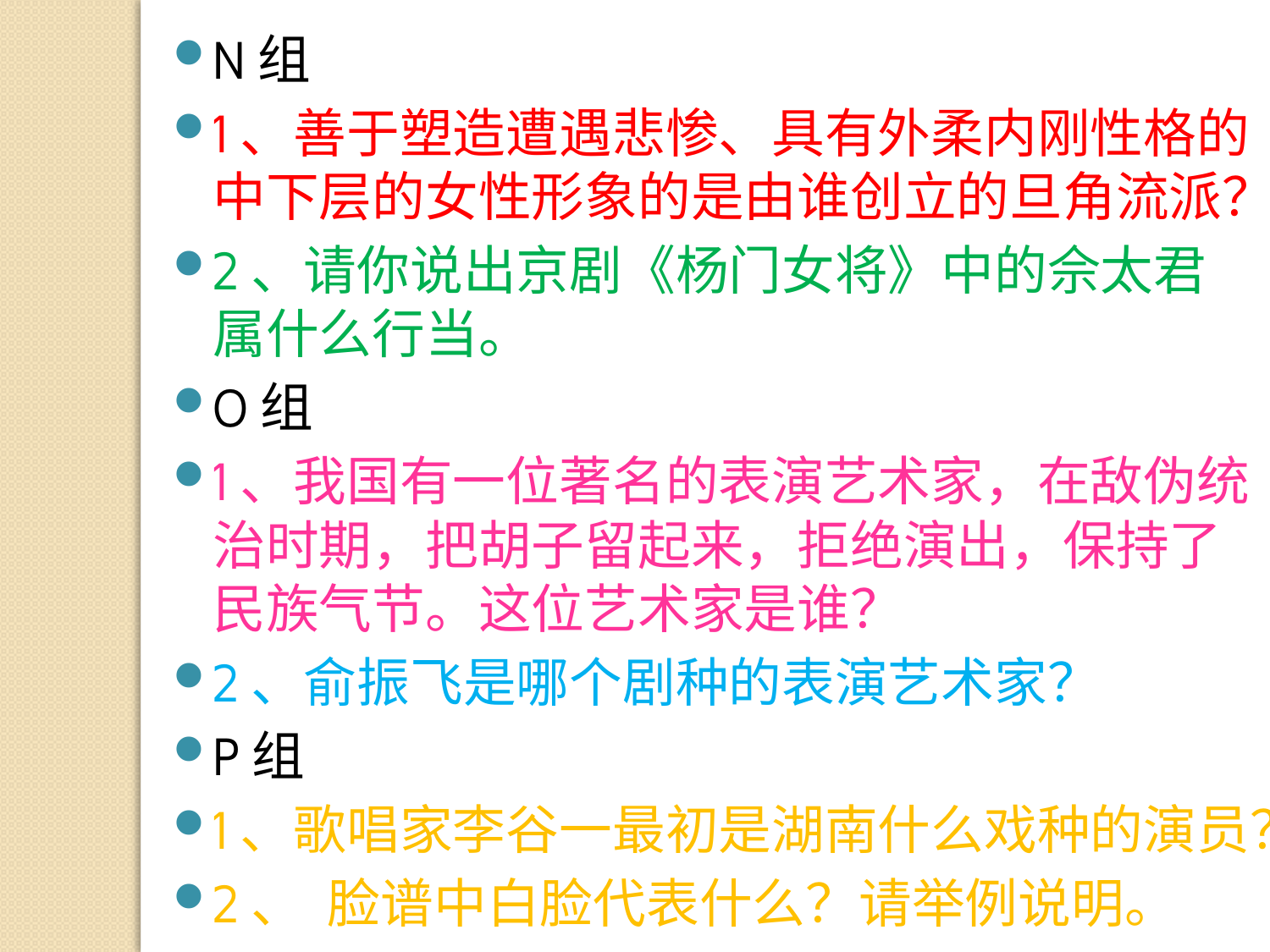

N组
1、善于塑造遭遇悲惨、具有外柔内刚性格的中下层的女性形象的是由谁创立的旦角流派？
2、请你说出京剧《杨门女将》中的佘太君属什么行当。
O组
1、我国有一位著名的表演艺术家，在敌伪统治时期，把胡子留起来，拒绝演出，保持了民族气节。这位艺术家是谁？
2、俞振飞是哪个剧种的表演艺术家？
P组
1、歌唱家李谷一最初是湖南什么戏种的演员？
2、  脸谱中白脸代表什么？请举例说明。